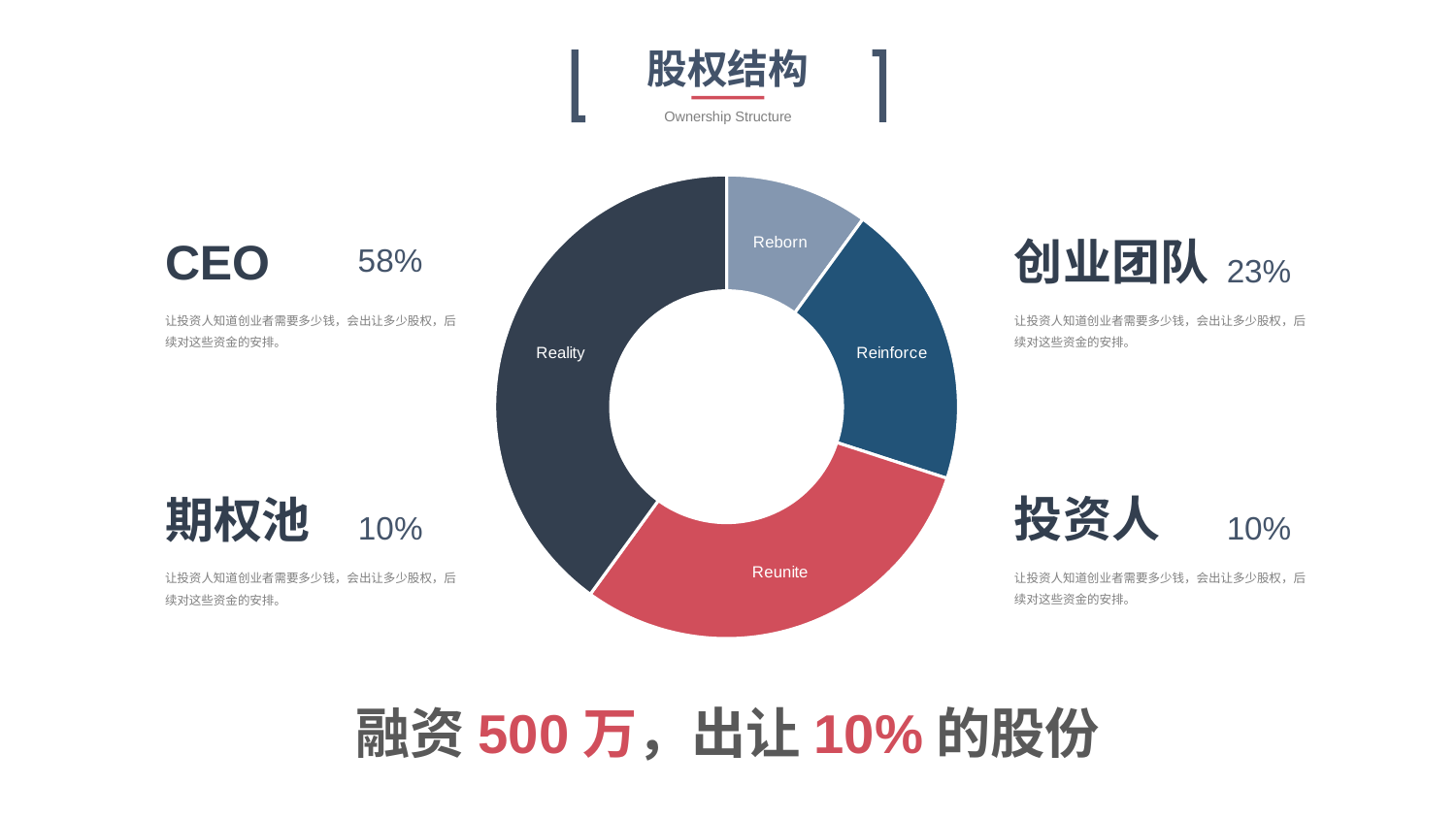

股权结构

Ownership Structure

### Chart

| Category | dummy |
|---|---|
| Reborn | 1.0 |
| Reinforce | 2.0 |
| Reunite | 3.0 |
| Reality | 4.0 |
CEO
创业团队
58%
23%
让投资人知道创业者需要多少钱，会出让多少股权，后续对这些资金的安排。
让投资人知道创业者需要多少钱，会出让多少股权，后续对这些资金的安排。
投资人
期权池
10%
10%
让投资人知道创业者需要多少钱，会出让多少股权，后续对这些资金的安排。
让投资人知道创业者需要多少钱，会出让多少股权，后续对这些资金的安排。
融资500万，出让10%的股份